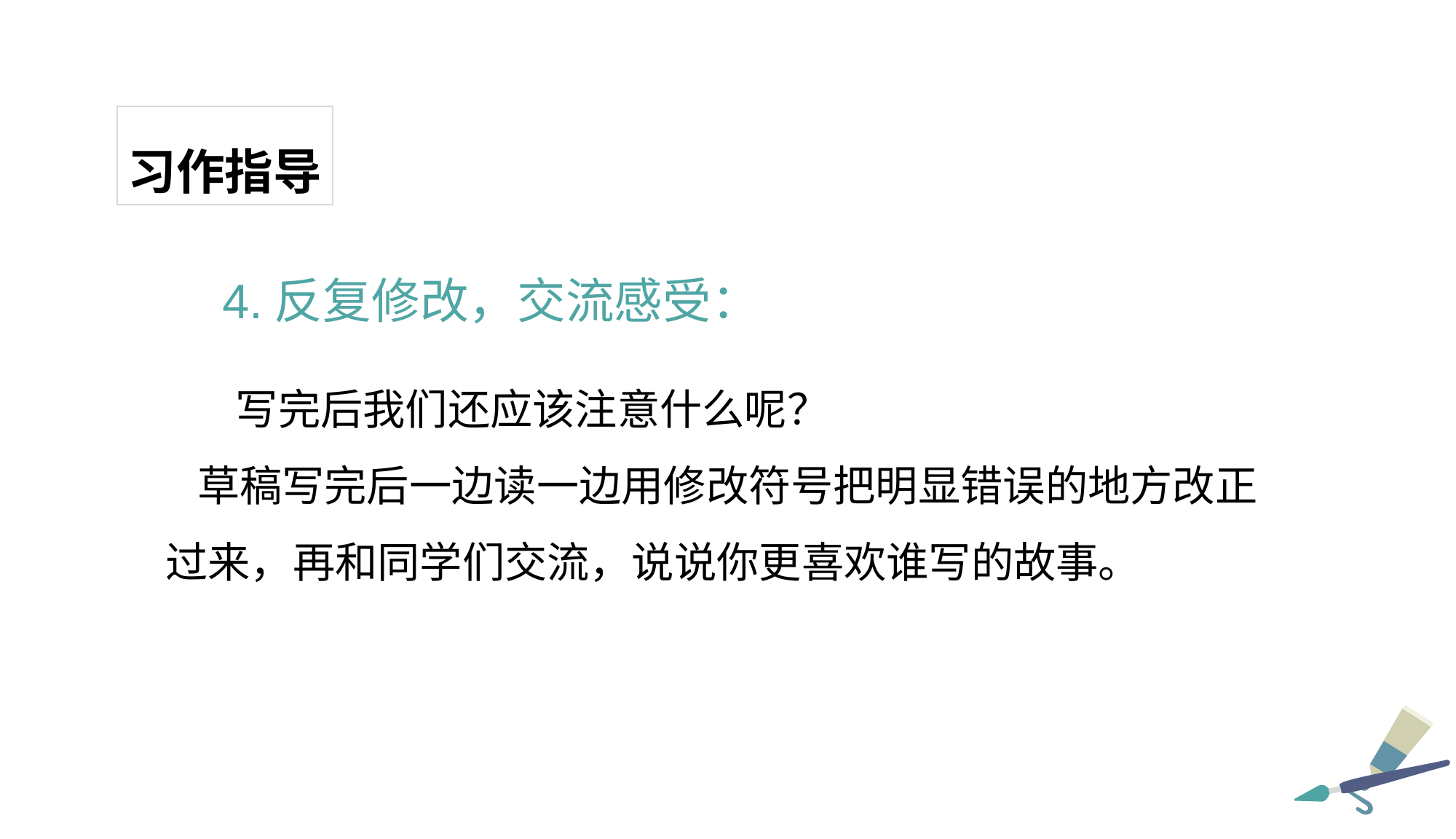

习作指导
 4.反复修改，交流感受：
   写完后我们还应该注意什么呢？
草稿写完后一边读一边用修改符号把明显错误的地方改正过来，再和同学们交流，说说你更喜欢谁写的故事。